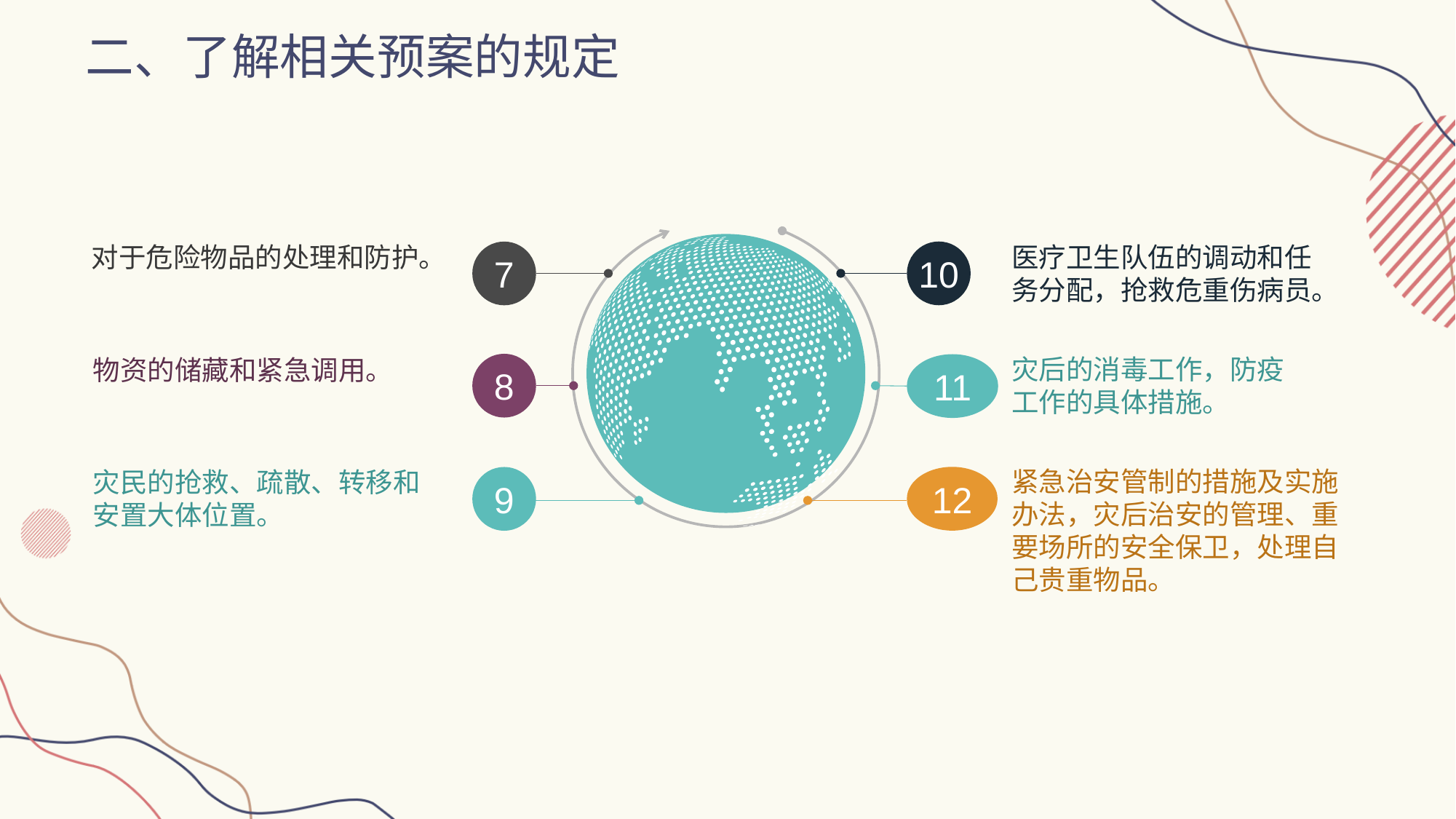

二、了解相关预案的规定

对于危险物品的处理和防护。
医疗卫生队伍的调动和任务分配，抢救危重伤病员。
10
7
灾后的消毒工作，防疫工作的具体措施。
物资的储藏和紧急调用。
8
11
紧急治安管制的措施及实施办法，灾后治安的管理、重要场所的安全保卫，处理自己贵重物品。
灾民的抢救、疏散、转移和安置大体位置。
12
9